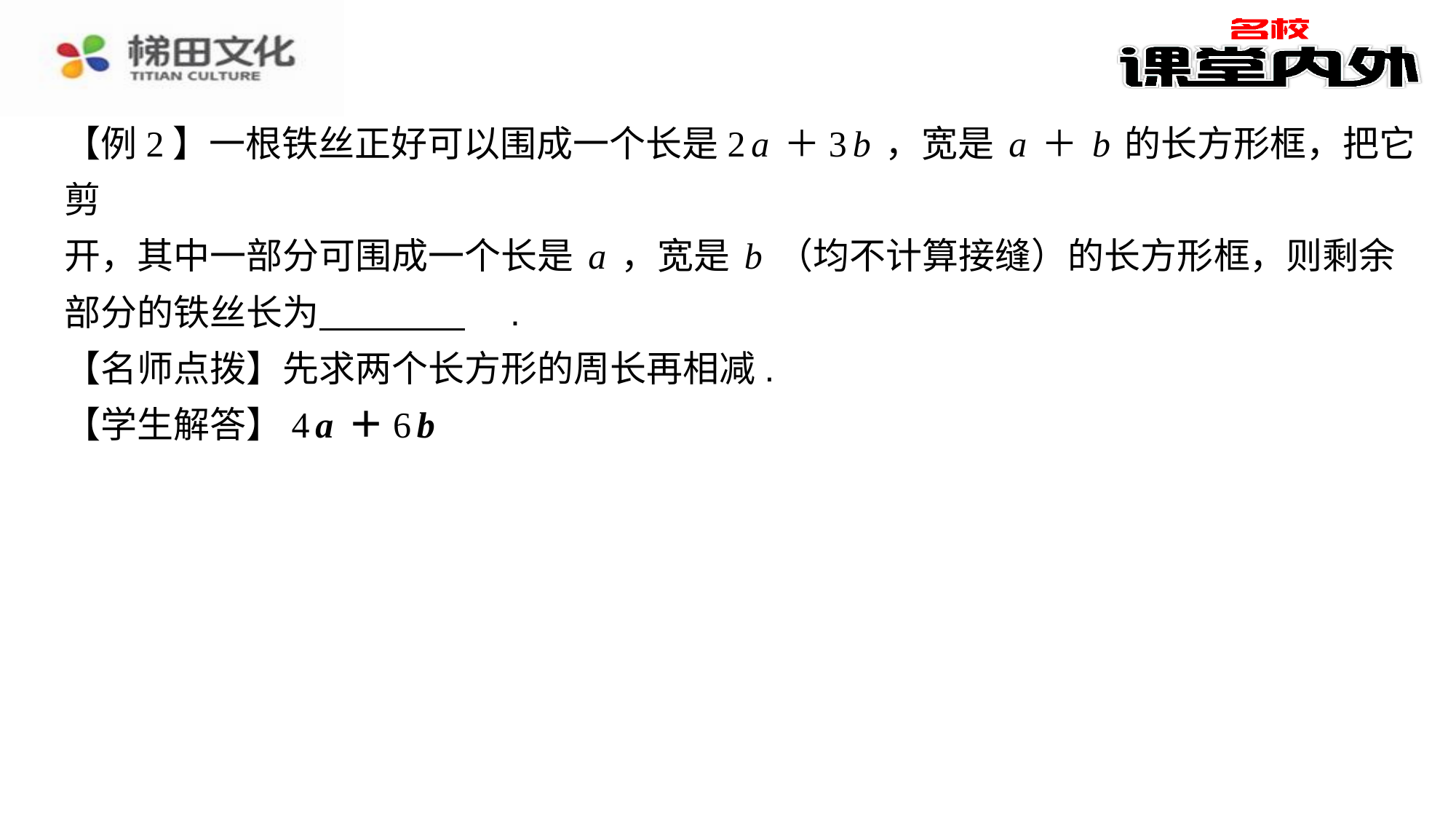

【例2】一根铁丝正好可以围成一个长是2a＋3b，宽是a＋b的长方形框，把它剪
开，其中一部分可围成一个长是a，宽是b（均不计算接缝）的长方形框，则剩余
部分的铁丝长为 　　　　　.
【名师点拨】先求两个长方形的周长再相减.
【学生解答】4a＋6b